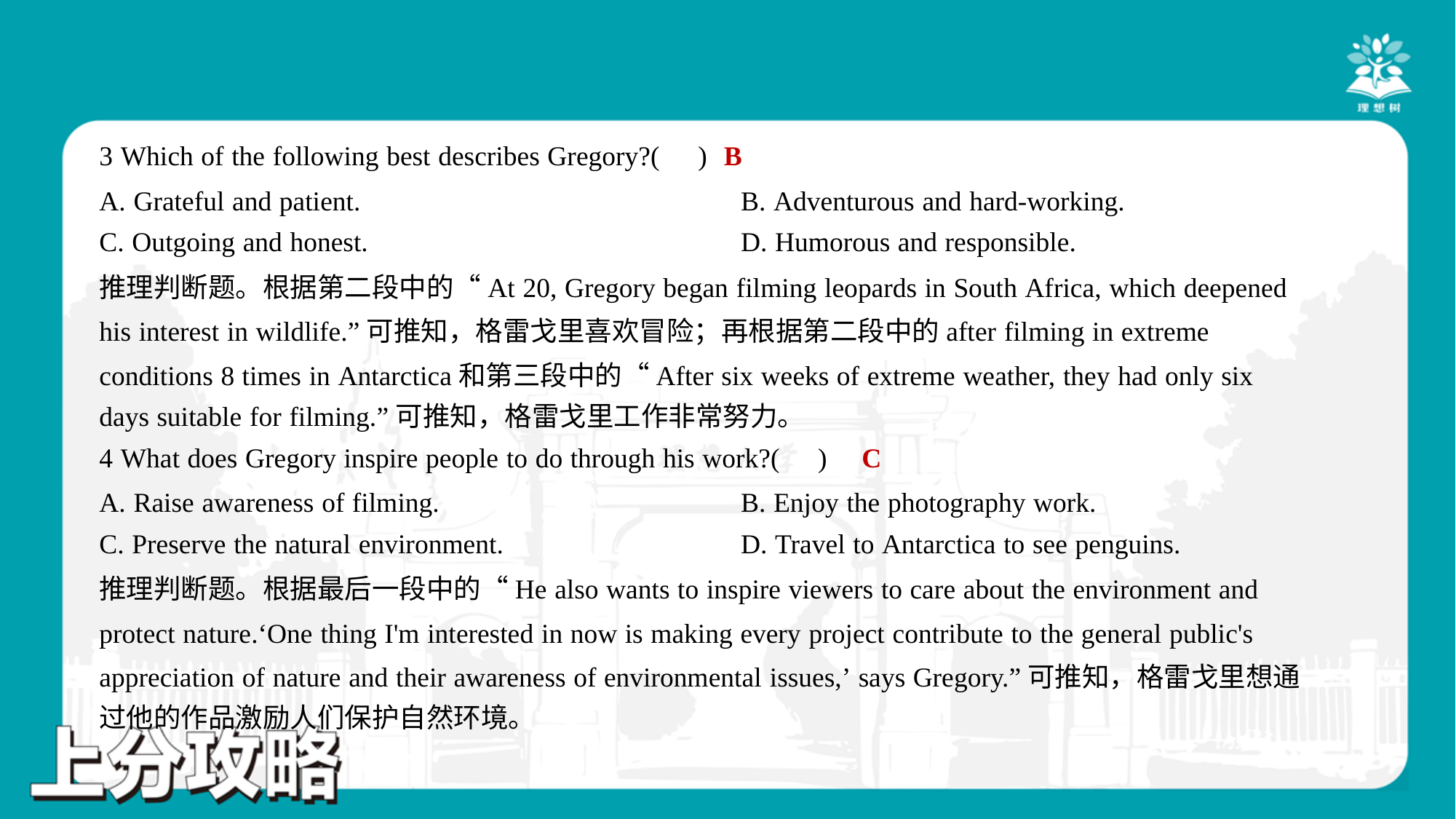

B
3 Which of the following best describes Gregory?(     )
A. Grateful and patient.	B. Adventurous and hard-working.
C. Outgoing and honest.	D. Humorous and responsible.
推理判断题。根据第二段中的“At 20, Gregory began filming leopards in South Africa, which deepened
his interest in wildlife.”可推知，格雷戈里喜欢冒险；再根据第二段中的after filming in extreme
conditions 8 times in Antarctica和第三段中的“After six weeks of extreme weather, they had only six
days suitable for filming.”可推知，格雷戈里工作非常努力。
C
4 What does Gregory inspire people to do through his work?(     )
A. Raise awareness of filming.	B. Enjoy the photography work.
C. Preserve the natural environment.	D. Travel to Antarctica to see penguins.
推理判断题。根据最后一段中的“He also wants to inspire viewers to care about the environment and
protect nature.‘One thing I'm interested in now is making every project contribute to the general public's
appreciation of nature and their awareness of environmental issues,’ says Gregory.”可推知，格雷戈里想通
过他的作品激励人们保护自然环境。